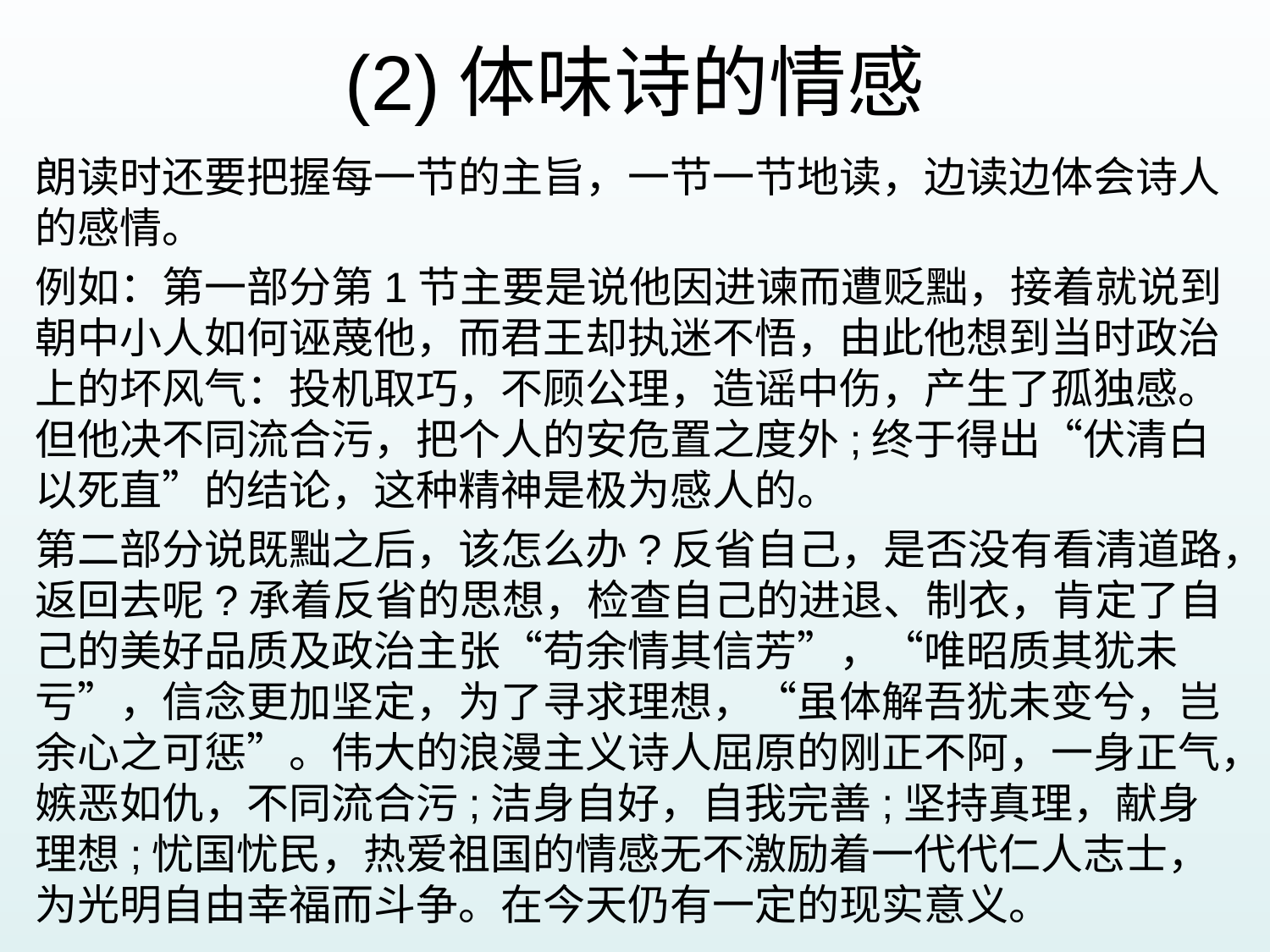

# (2)体味诗的情感
朗读时还要把握每一节的主旨，一节一节地读，边读边体会诗人的感情。
例如：第一部分第1节主要是说他因进谏而遭贬黜，接着就说到朝中小人如何诬蔑他，而君王却执迷不悟，由此他想到当时政治上的坏风气：投机取巧，不顾公理，造谣中伤，产生了孤独感。但他决不同流合污，把个人的安危置之度外;终于得出“伏清白以死直”的结论，这种精神是极为感人的。
第二部分说既黜之后，该怎么办?反省自己，是否没有看清道路，返回去呢?承着反省的思想，检查自己的进退、制衣，肯定了自己的美好品质及政治主张“苟余情其信芳”，“唯昭质其犹未亏”，信念更加坚定，为了寻求理想，“虽体解吾犹未变兮，岂余心之可惩”。伟大的浪漫主义诗人屈原的刚正不阿，一身正气，嫉恶如仇，不同流合污;洁身自好，自我完善;坚持真理，献身理想;忧国忧民，热爱祖国的情感无不激励着一代代仁人志士，为光明自由幸福而斗争。在今天仍有一定的现实意义。